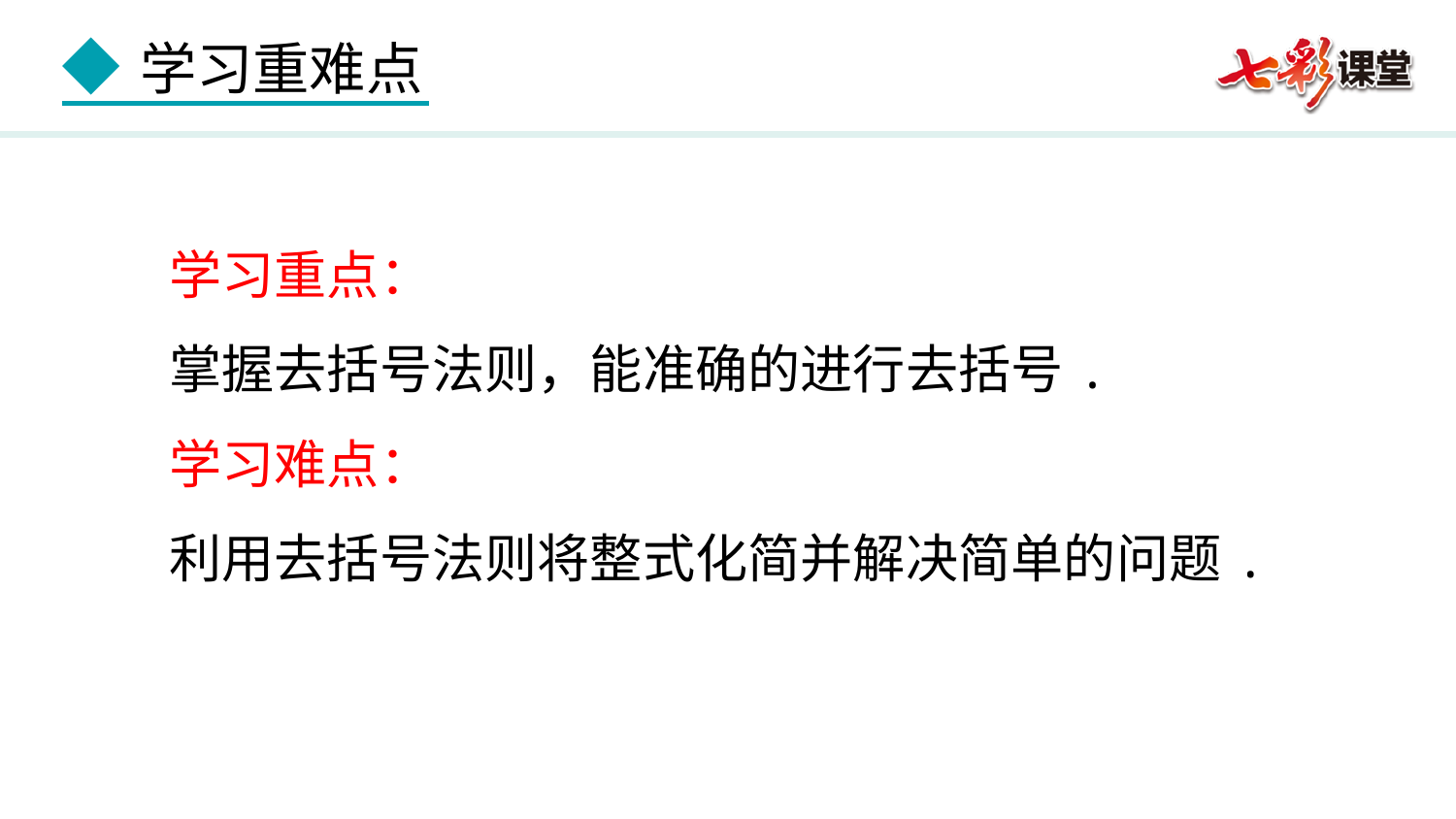

学习重点：
掌握去括号法则，能准确的进行去括号.
学习难点：
利用去括号法则将整式化简并解决简单的问题.